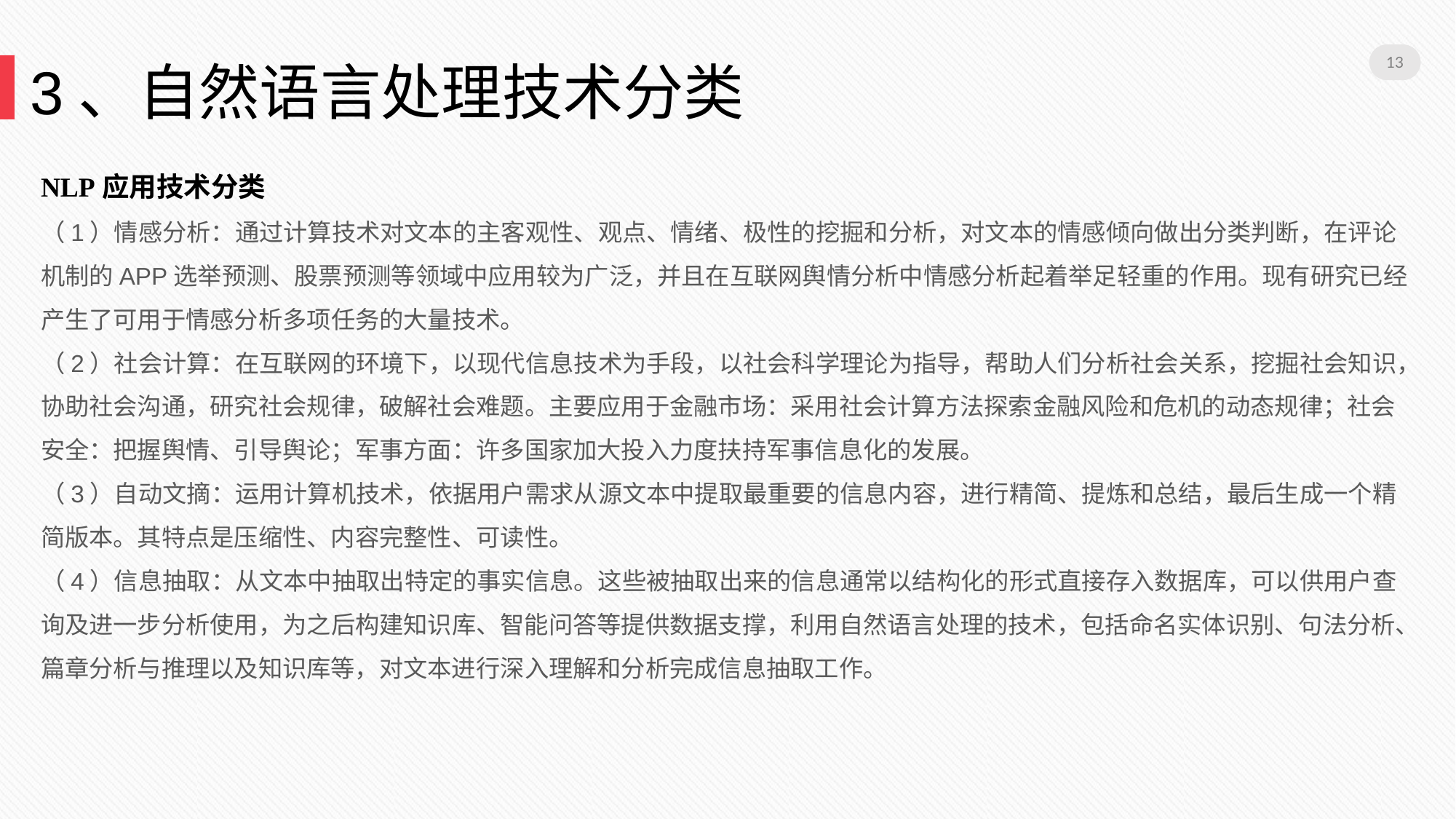

13
3、自然语言处理技术分类
NLP应用技术分类
（1）情感分析：通过计算技术对文本的主客观性、观点、情绪、极性的挖掘和分析，对文本的情感倾向做出分类判断，在评论机制的APP选举预测、股票预测等领域中应用较为广泛，并且在互联网舆情分析中情感分析起着举足轻重的作用。现有研究已经产生了可用于情感分析多项任务的大量技术。
（2）社会计算：在互联网的环境下，以现代信息技术为手段，以社会科学理论为指导，帮助人们分析社会关系，挖掘社会知识，协助社会沟通，研究社会规律，破解社会难题。主要应用于金融市场：采用社会计算方法探索金融风险和危机的动态规律；社会安全：把握舆情、引导舆论；军事方面：许多国家加大投入力度扶持军事信息化的发展。
（3）自动文摘：运用计算机技术，依据用户需求从源文本中提取最重要的信息内容，进行精简、提炼和总结，最后生成一个精简版本。其特点是压缩性、内容完整性、可读性。
（4）信息抽取：从文本中抽取出特定的事实信息。这些被抽取出来的信息通常以结构化的形式直接存入数据库，可以供用户查询及进一步分析使用，为之后构建知识库、智能问答等提供数据支撑，利用自然语言处理的技术，包括命名实体识别、句法分析、篇章分析与推理以及知识库等，对文本进行深入理解和分析完成信息抽取工作。